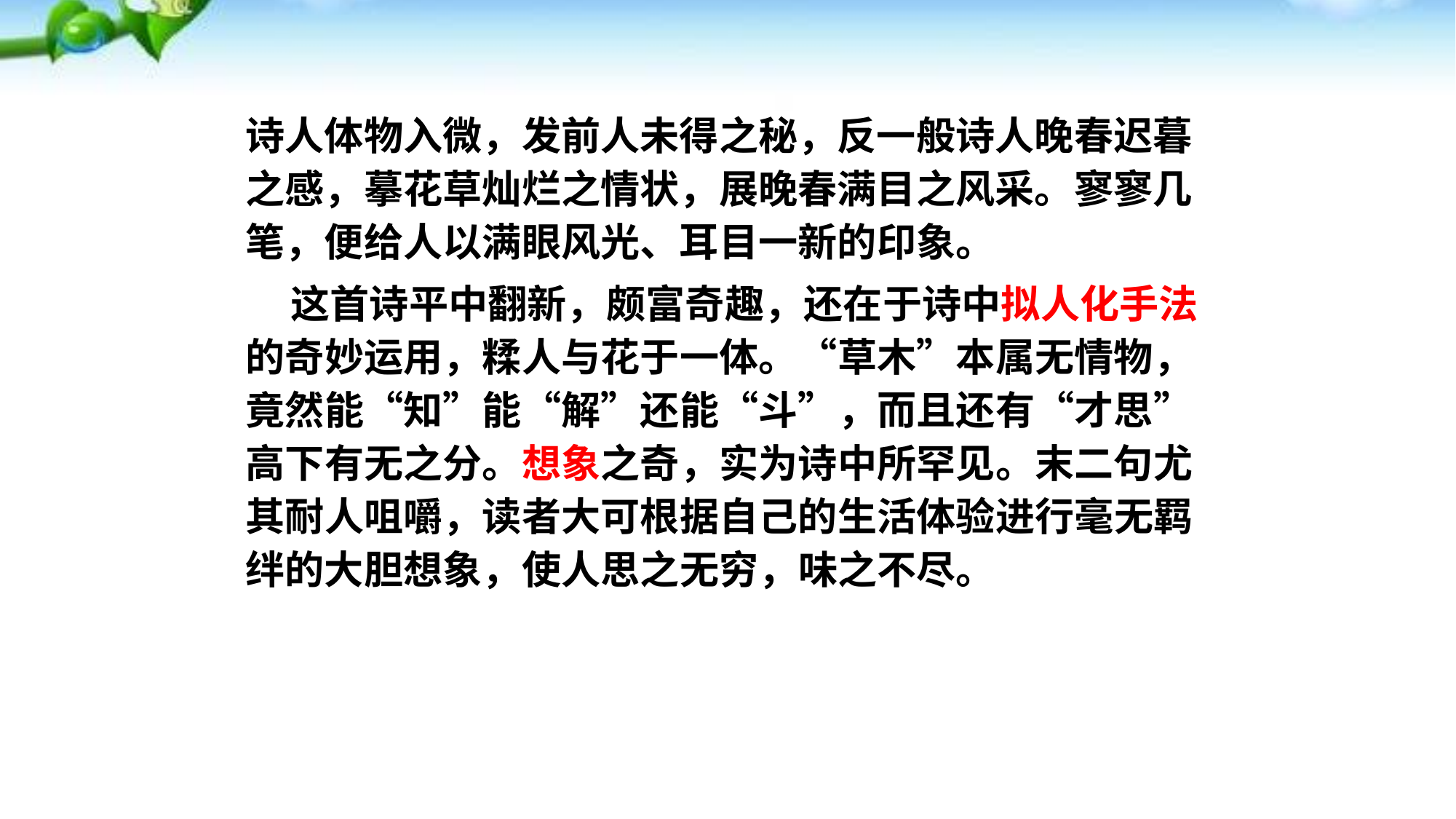

诗人体物入微，发前人未得之秘，反一般诗人晚春迟暮之感，摹花草灿烂之情状，展晚春满目之风采。寥寥几笔，便给人以满眼风光、耳目一新的印象。
    这首诗平中翻新，颇富奇趣，还在于诗中拟人化手法的奇妙运用，糅人与花于一体。“草木”本属无情物，竟然能“知”能“解”还能“斗”，而且还有“才思”高下有无之分。想象之奇，实为诗中所罕见。末二句尤其耐人咀嚼，读者大可根据自己的生活体验进行毫无羁绊的大胆想象，使人思之无穷，味之不尽。